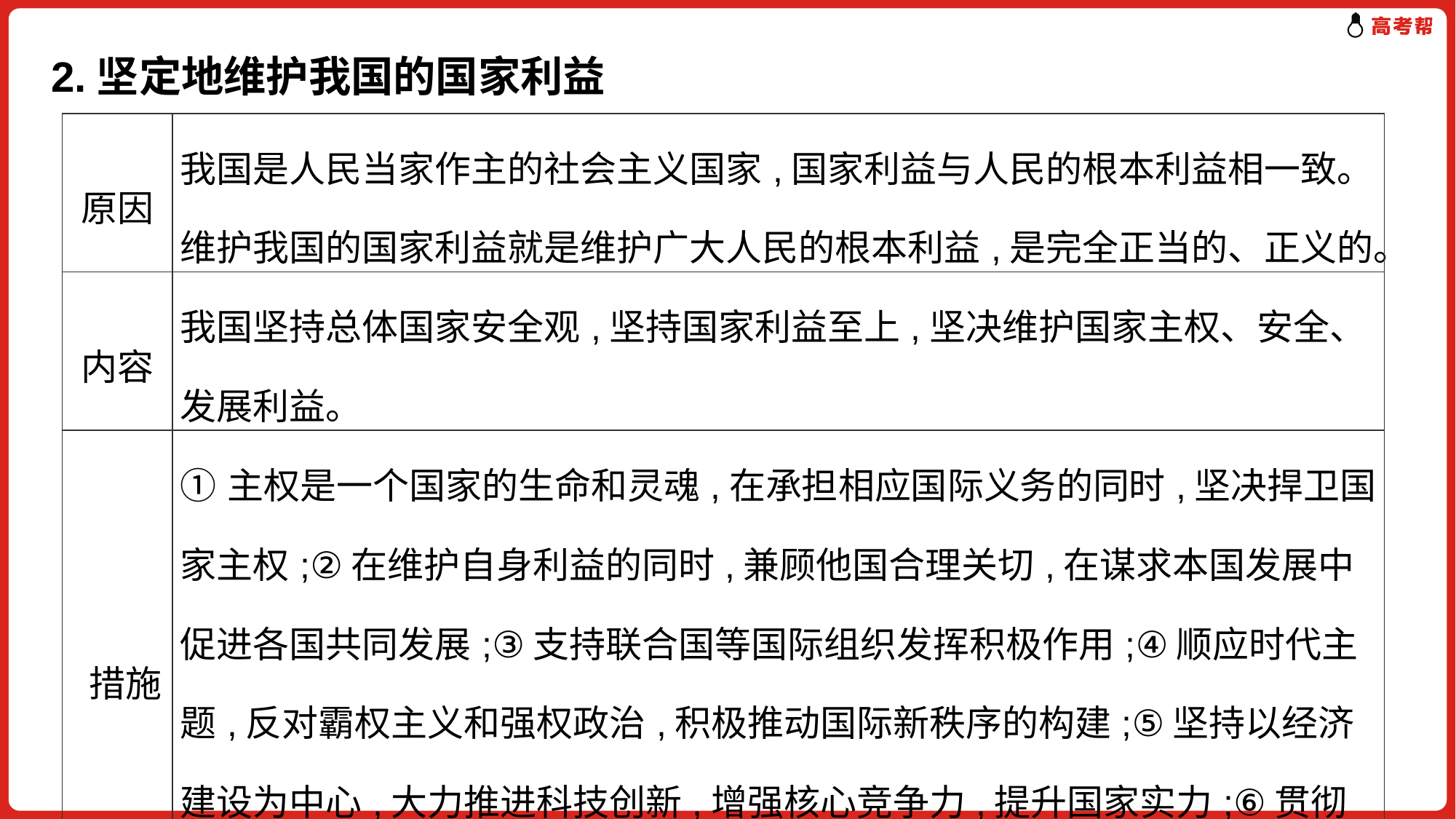

# 2.坚定地维护我国的国家利益
| 原因 | 我国是人民当家作主的社会主义国家,国家利益与人民的根本利益相一致。维护我国的国家利益就是维护广大人民的根本利益,是完全正当的、正义的。 |
| --- | --- |
| 内容 | 我国坚持总体国家安全观,坚持国家利益至上,坚决维护国家主权、安全、发展利益。 |
| 措施 | ①主权是一个国家的生命和灵魂,在承担相应国际义务的同时,坚决捍卫国家主权;②在维护自身利益的同时,兼顾他国合理关切,在谋求本国发展中促进各国共同发展;③支持联合国等国际组织发挥积极作用;④顺应时代主题,反对霸权主义和强权政治,积极推动国际新秩序的构建;⑤坚持以经济建设为中心,大力推进科技创新,增强核心竞争力,提升国家实力;⑥贯彻独立自主的和平外交政策,坚持和平发展道路。 |